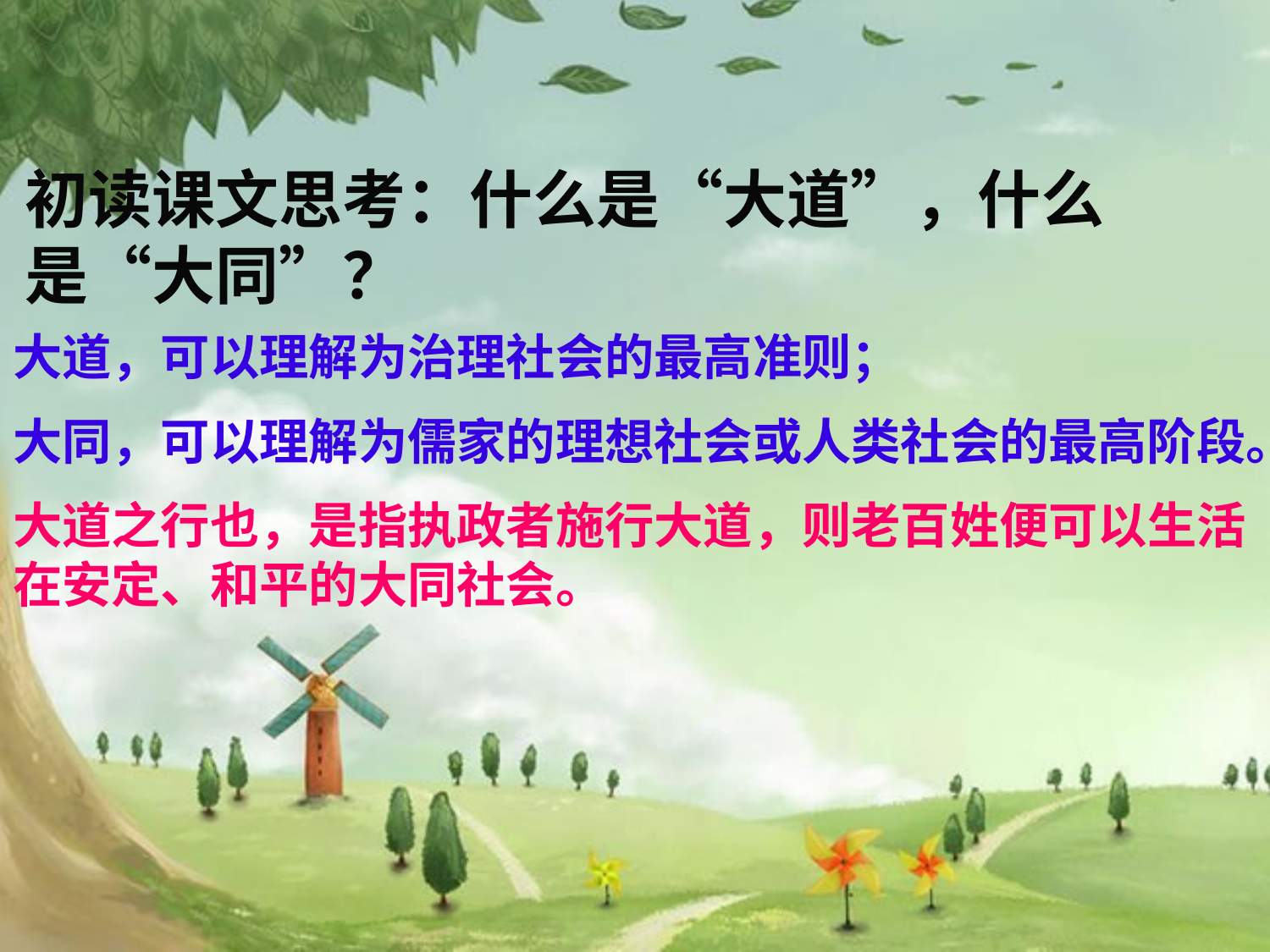

初读课文思考：什么是“大道”，什么是“大同”？
大道，可以理解为治理社会的最高准则；
大同，可以理解为儒家的理想社会或人类社会的最高阶段。
大道之行也，是指执政者施行大道，则老百姓便可以生活在安定、和平的大同社会。